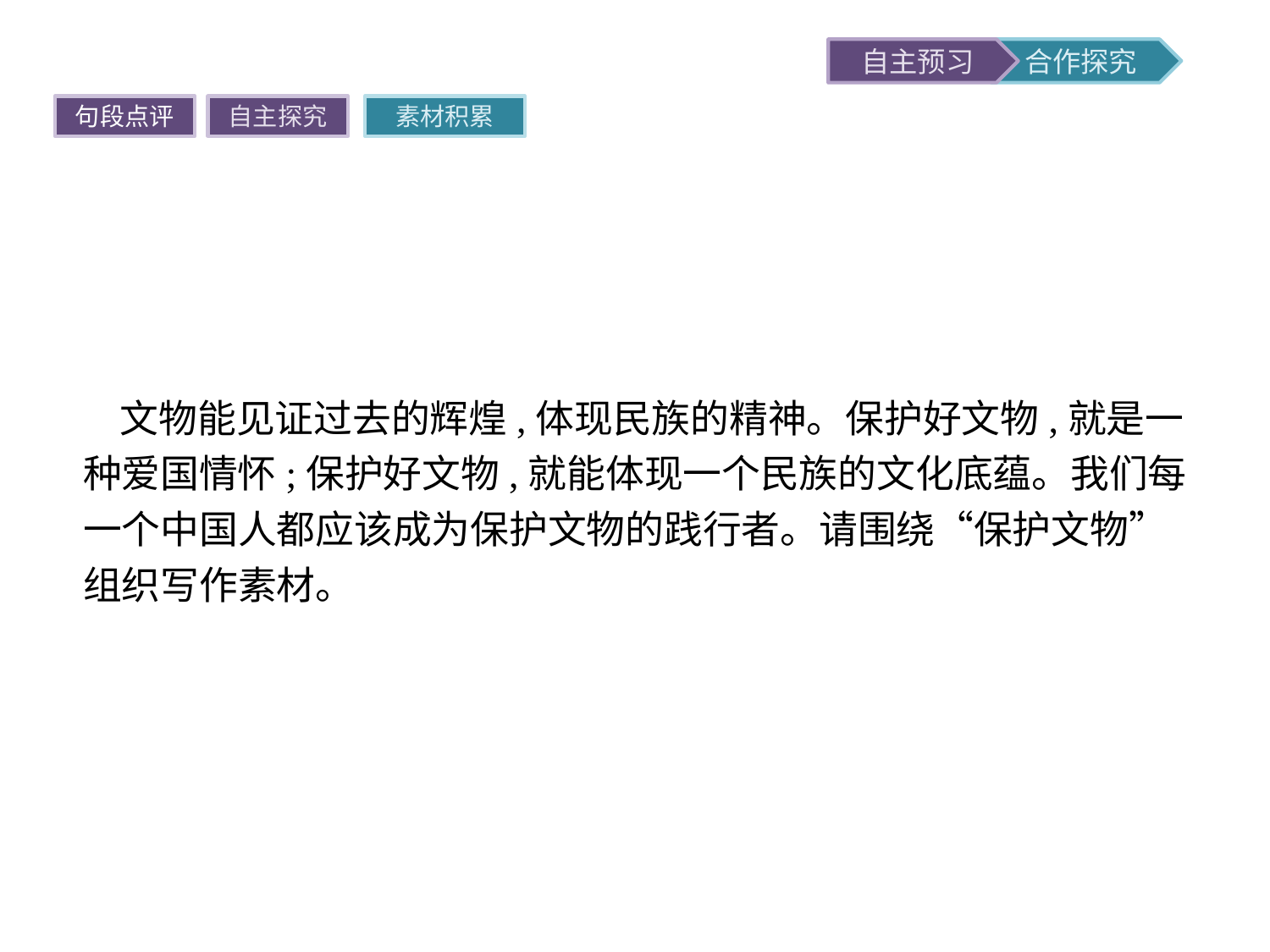

句段点评
自主探究
素材积累
文物能见证过去的辉煌,体现民族的精神。保护好文物,就是一种爱国情怀;保护好文物,就能体现一个民族的文化底蕴。我们每一个中国人都应该成为保护文物的践行者。请围绕“保护文物”组织写作素材。